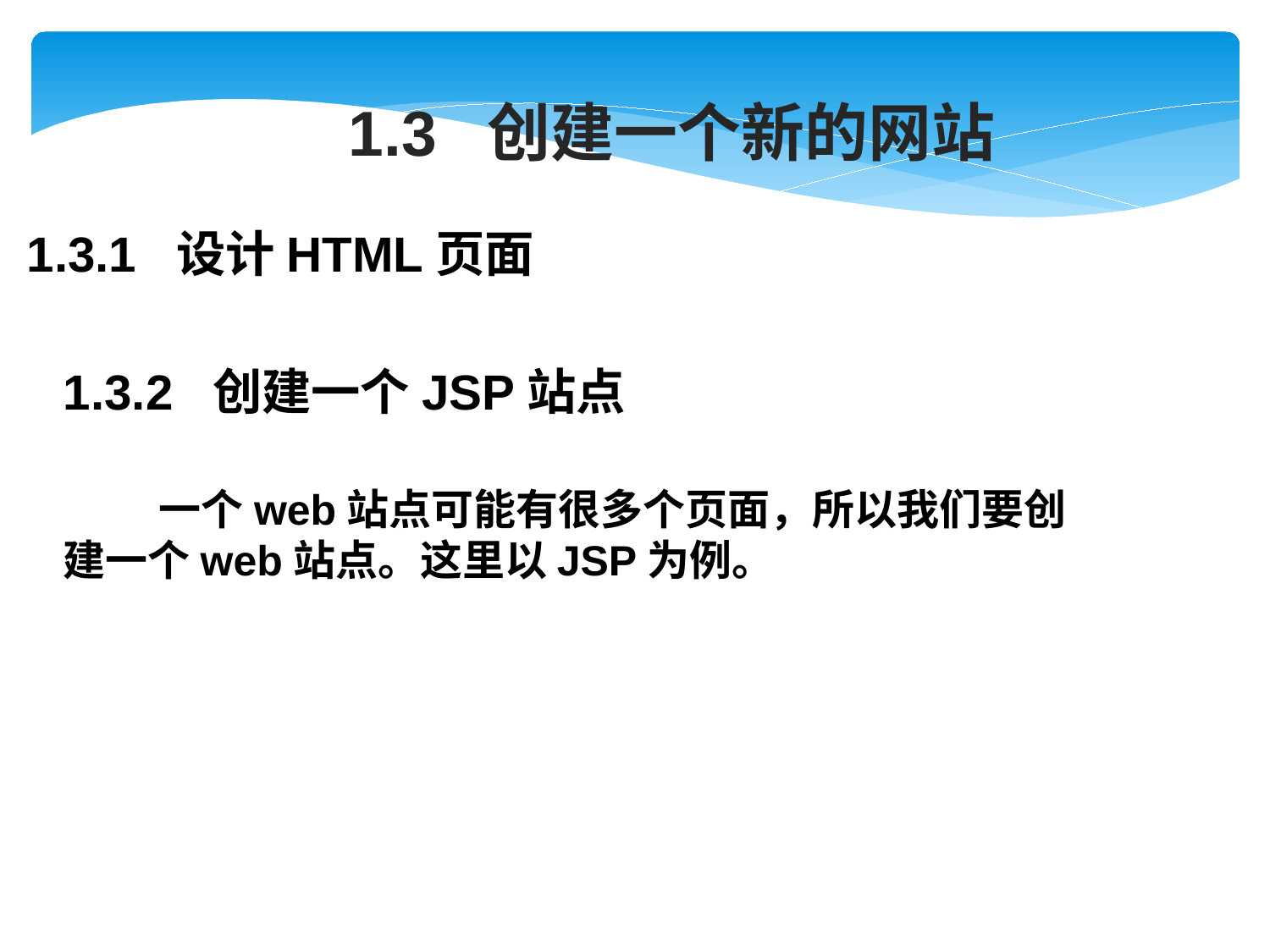

1.3  创建一个新的网站
1.3.1  设计HTML页面

1.3.2  创建一个JSP站点
         一个web站点可能有很多个页面，所以我们要创建一个web站点。这里以JSP为例。